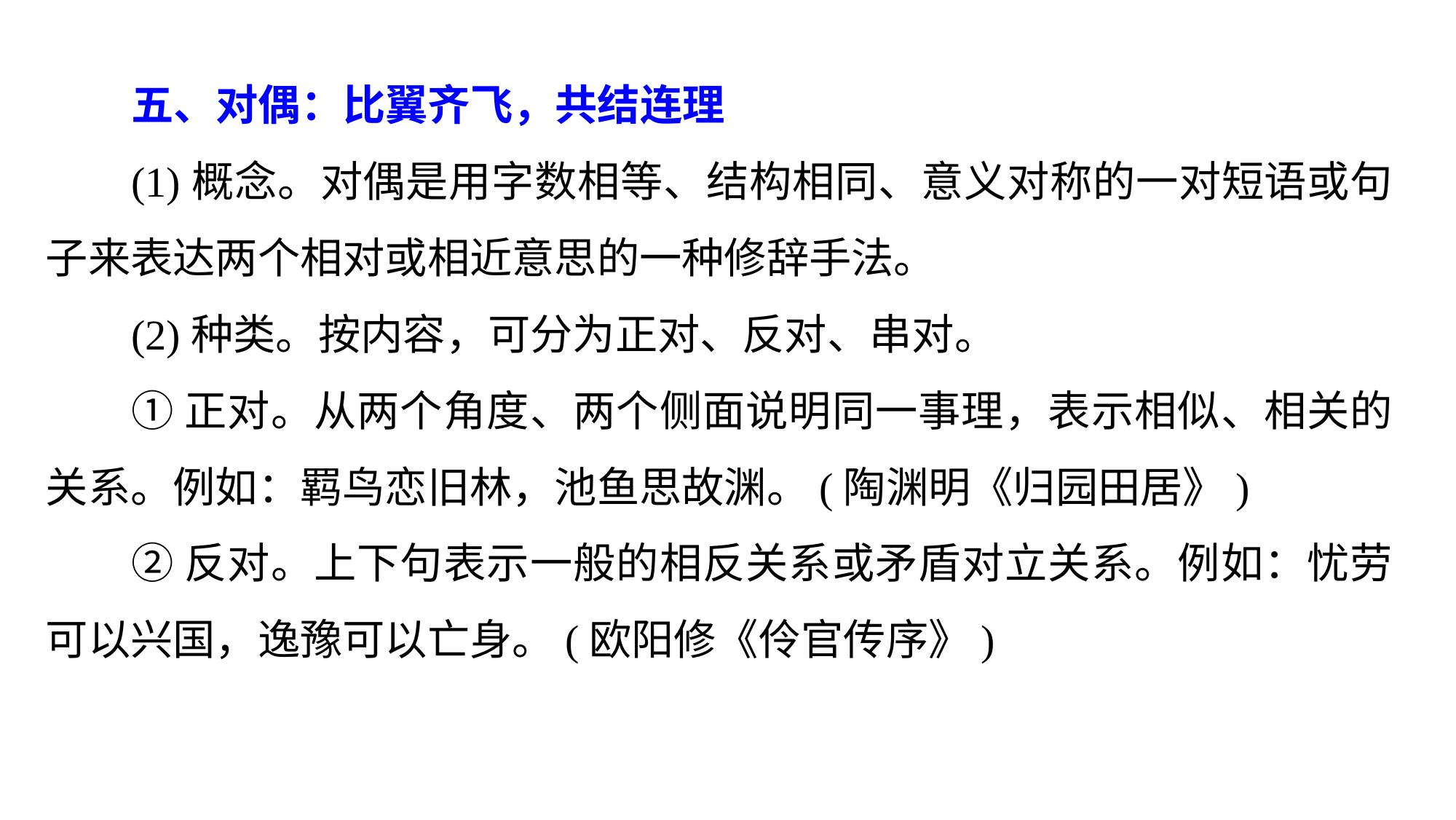

五、对偶：比翼齐飞，共结连理
(1)概念。对偶是用字数相等、结构相同、意义对称的一对短语或句子来表达两个相对或相近意思的一种修辞手法。
(2)种类。按内容，可分为正对、反对、串对。
①正对。从两个角度、两个侧面说明同一事理，表示相似、相关的关系。例如：羁鸟恋旧林，池鱼思故渊。(陶渊明《归园田居》)
②反对。上下句表示一般的相反关系或矛盾对立关系。例如：忧劳可以兴国，逸豫可以亡身。(欧阳修《伶官传序》)